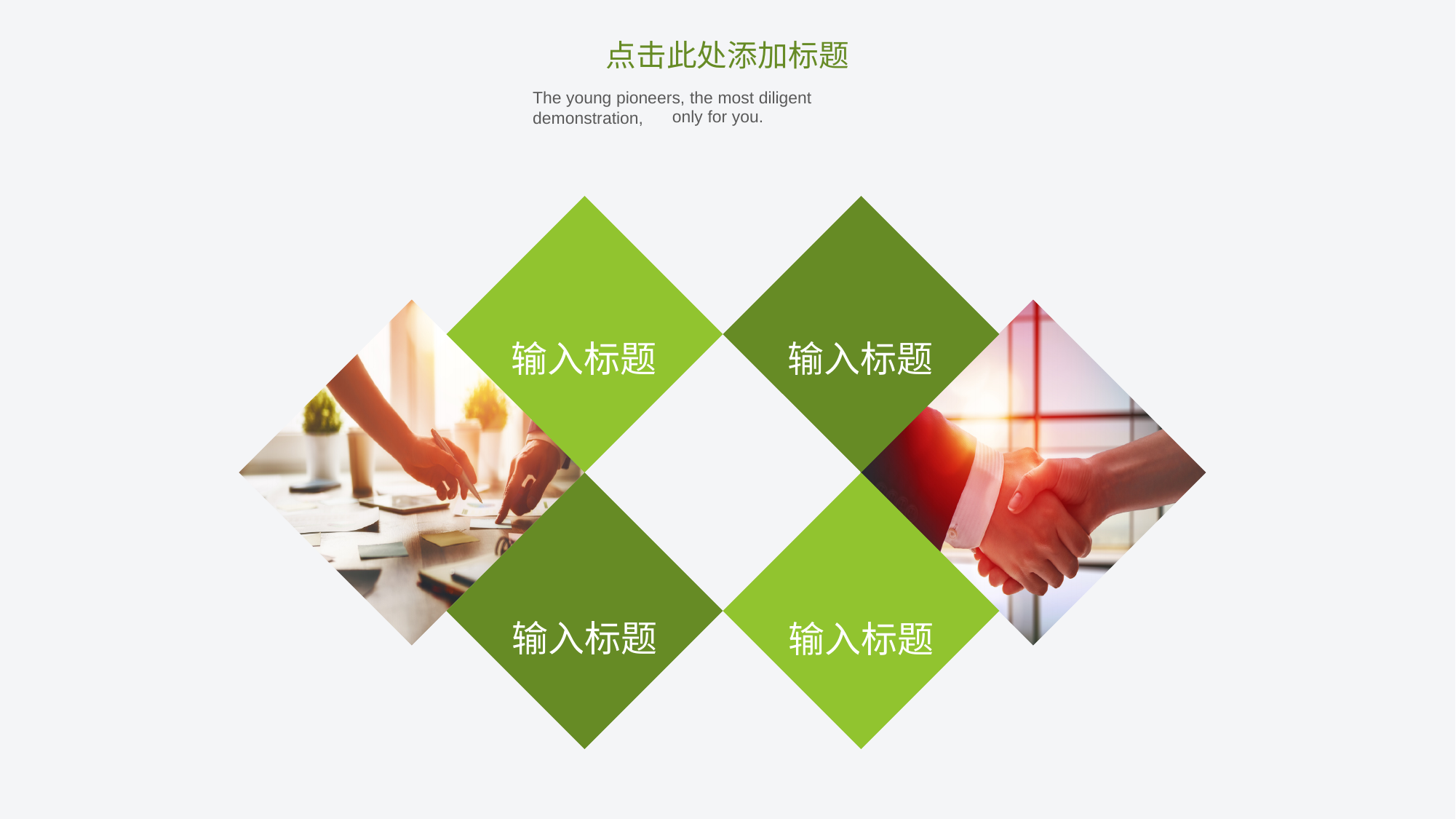

点击此处添加标题
The young pioneers, the most diligent demonstration,
only for you.

输入标题

输入标题

输入标题

输入标题